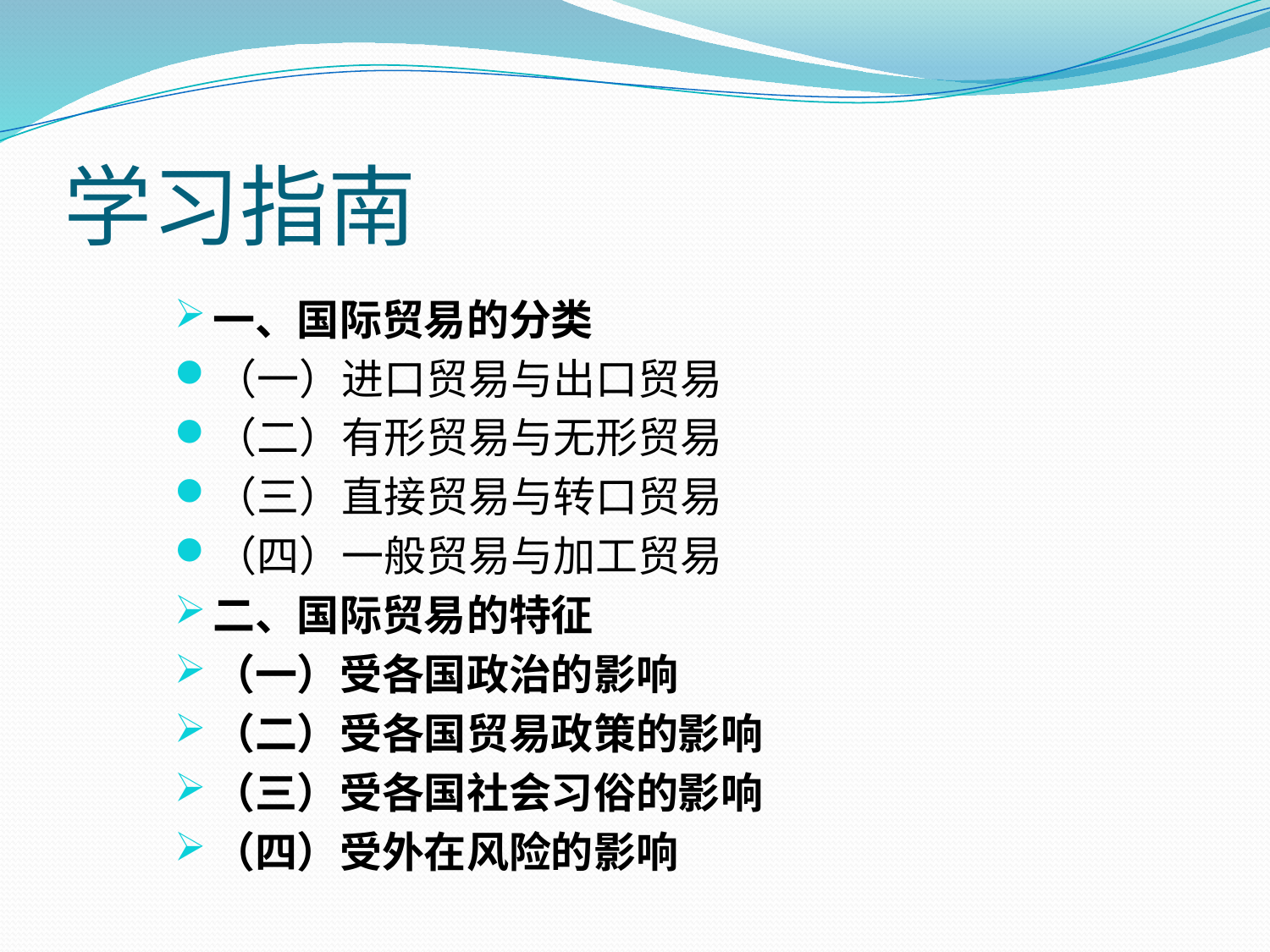

# 学习指南
一、国际贸易的分类
（一）进口贸易与出口贸易
（二）有形贸易与无形贸易
（三）直接贸易与转口贸易
（四）一般贸易与加工贸易
二、国际贸易的特征
（一）受各国政治的影响
（二）受各国贸易政策的影响
（三）受各国社会习俗的影响
（四）受外在风险的影响